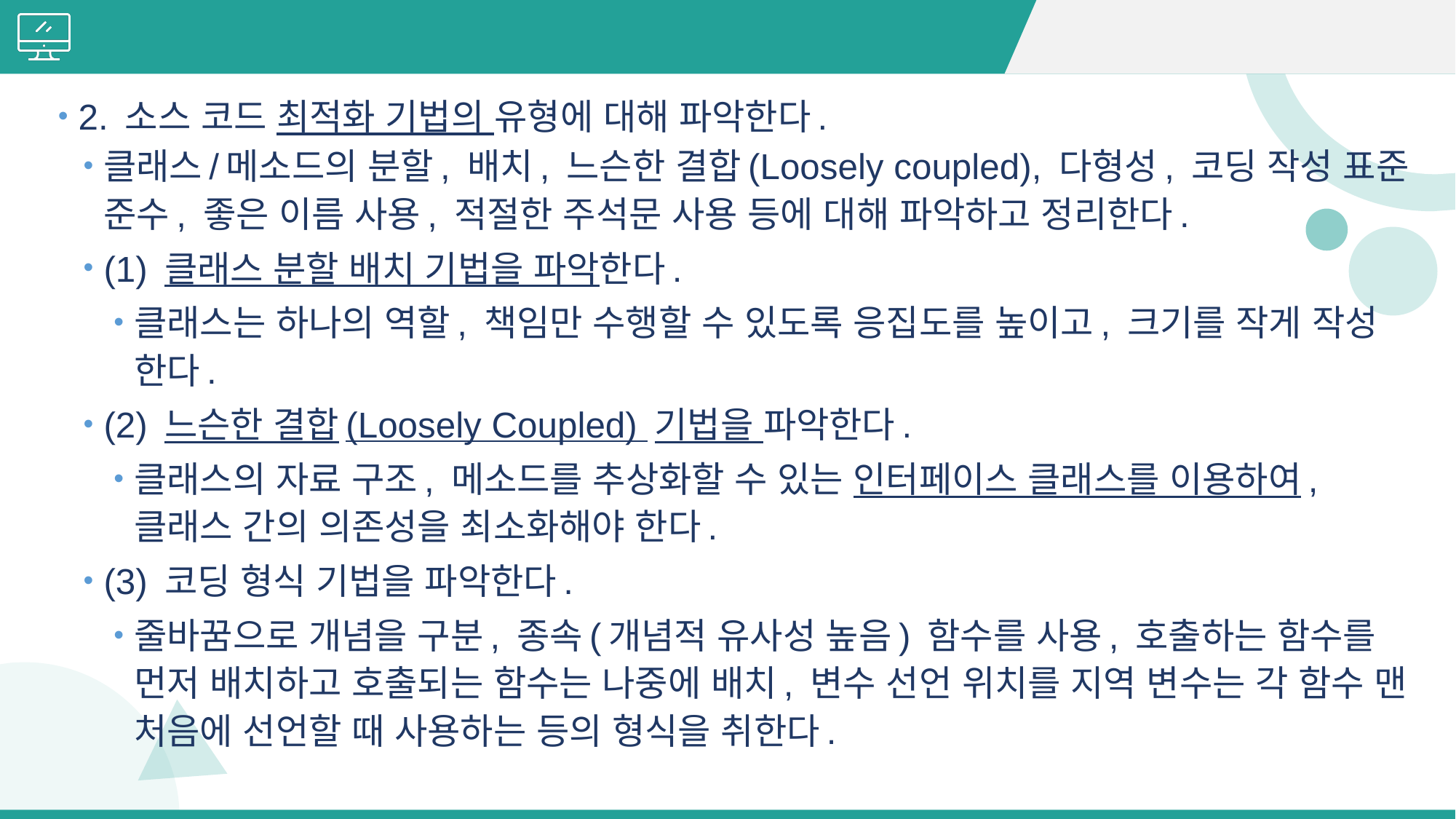

#
2. 소스 코드 최적화 기법의 유형에 대해 파악한다.
클래스/메소드의 분할, 배치, 느슨한 결합(Loosely coupled), 다형성, 코딩 작성 표준 준수, 좋은 이름 사용, 적절한 주석문 사용 등에 대해 파악하고 정리한다.
(1) 클래스 분할 배치 기법을 파악한다.
클래스는 하나의 역할, 책임만 수행할 수 있도록 응집도를 높이고, 크기를 작게 작성 한다.
(2) 느슨한 결합(Loosely Coupled) 기법을 파악한다.
클래스의 자료 구조, 메소드를 추상화할 수 있는 인터페이스 클래스를 이용하여, 클래스 간의 의존성을 최소화해야 한다.
(3) 코딩 형식 기법을 파악한다.
줄바꿈으로 개념을 구분, 종속(개념적 유사성 높음) 함수를 사용, 호출하는 함수를 먼저 배치하고 호출되는 함수는 나중에 배치, 변수 선언 위치를 지역 변수는 각 함수 맨 처음에 선언할 때 사용하는 등의 형식을 취한다.